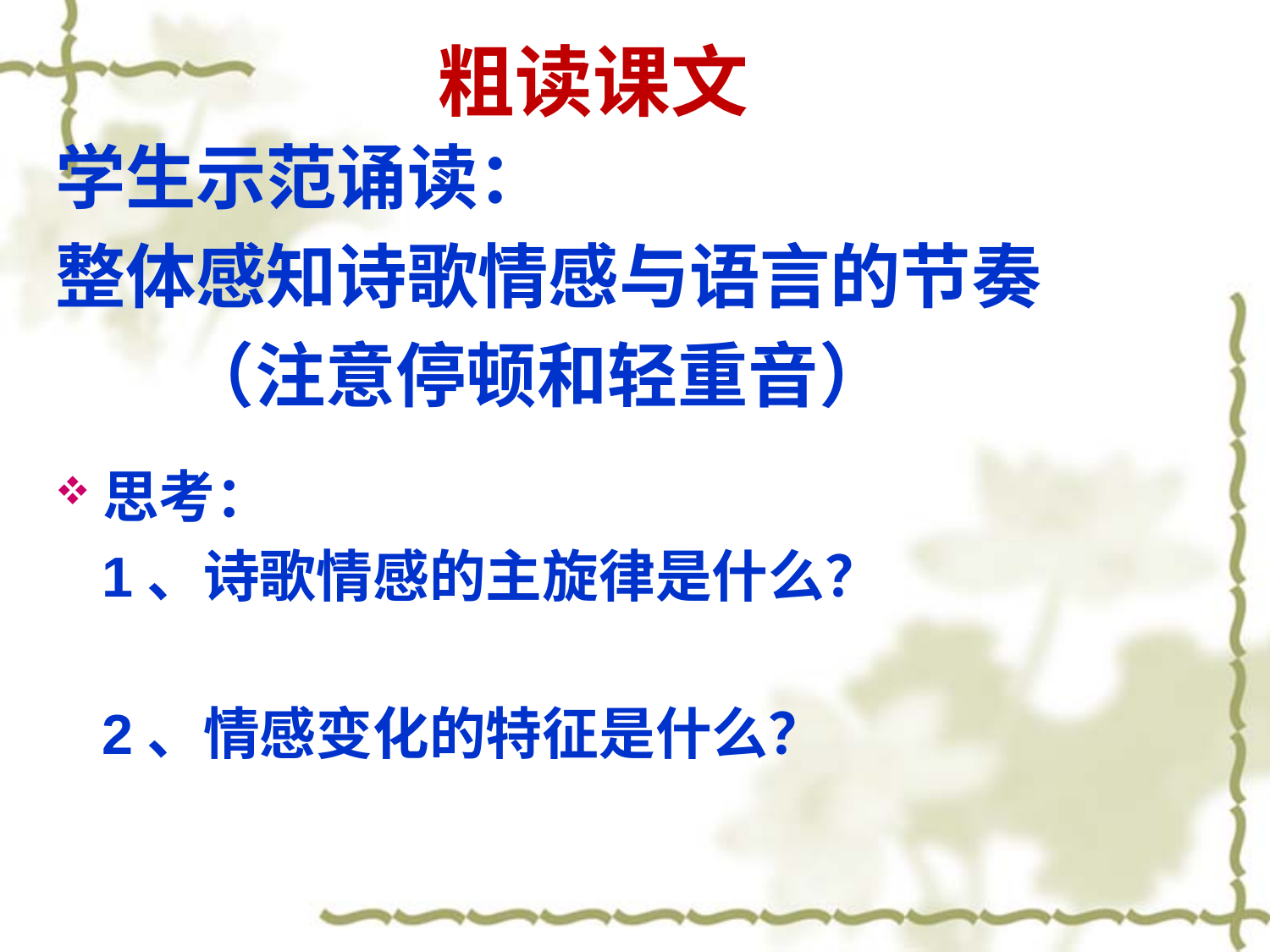

# 粗读课文
学生示范诵读：
整体感知诗歌情感与语言的节奏
       （注意停顿和轻重音）

思考：
   1、诗歌情感的主旋律是什么？

   2、情感变化的特征是什么？